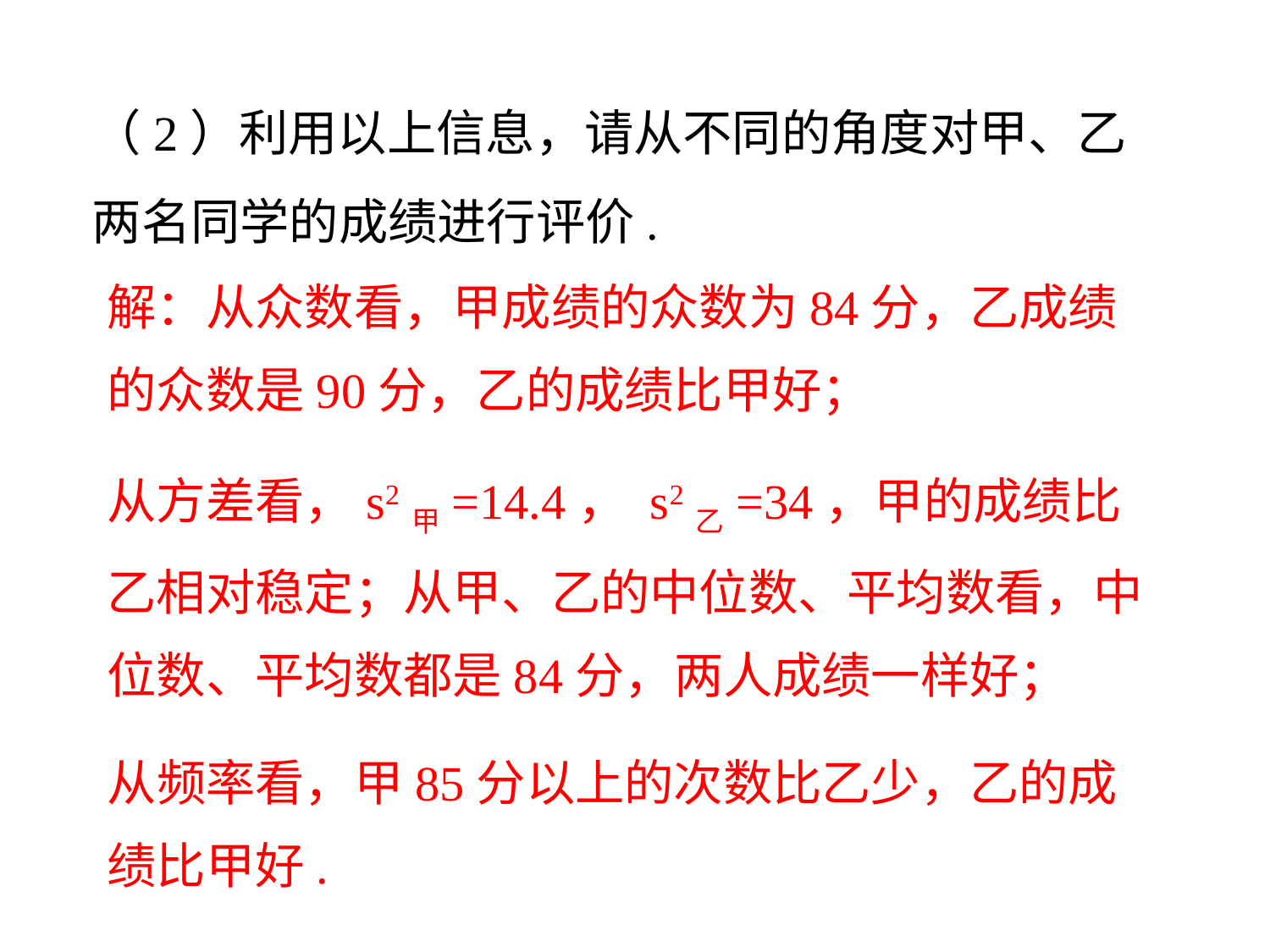

（2）利用以上信息，请从不同的角度对甲、乙两名同学的成绩进行评价.
解：从众数看，甲成绩的众数为84分，乙成绩的众数是90分，乙的成绩比甲好；
从方差看，s2甲=14.4， s2乙=34，甲的成绩比乙相对稳定；从甲、乙的中位数、平均数看，中位数、平均数都是84分，两人成绩一样好；
从频率看，甲85分以上的次数比乙少，乙的成绩比甲好.